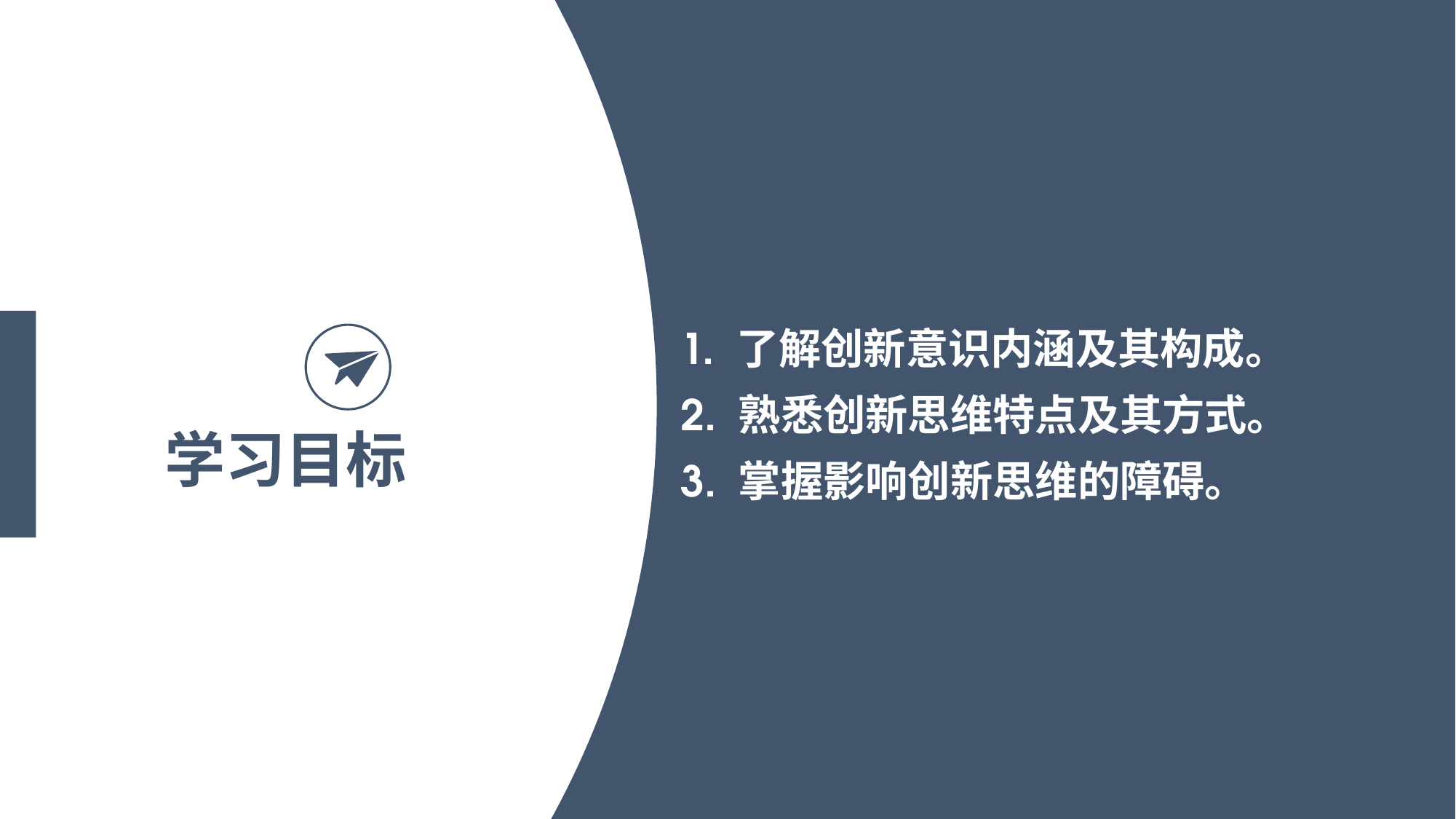

1. 了解创新意识内涵及其构成。
2. 熟悉创新思维特点及其方式。
3. 掌握影响创新思维的障碍。

学习目标